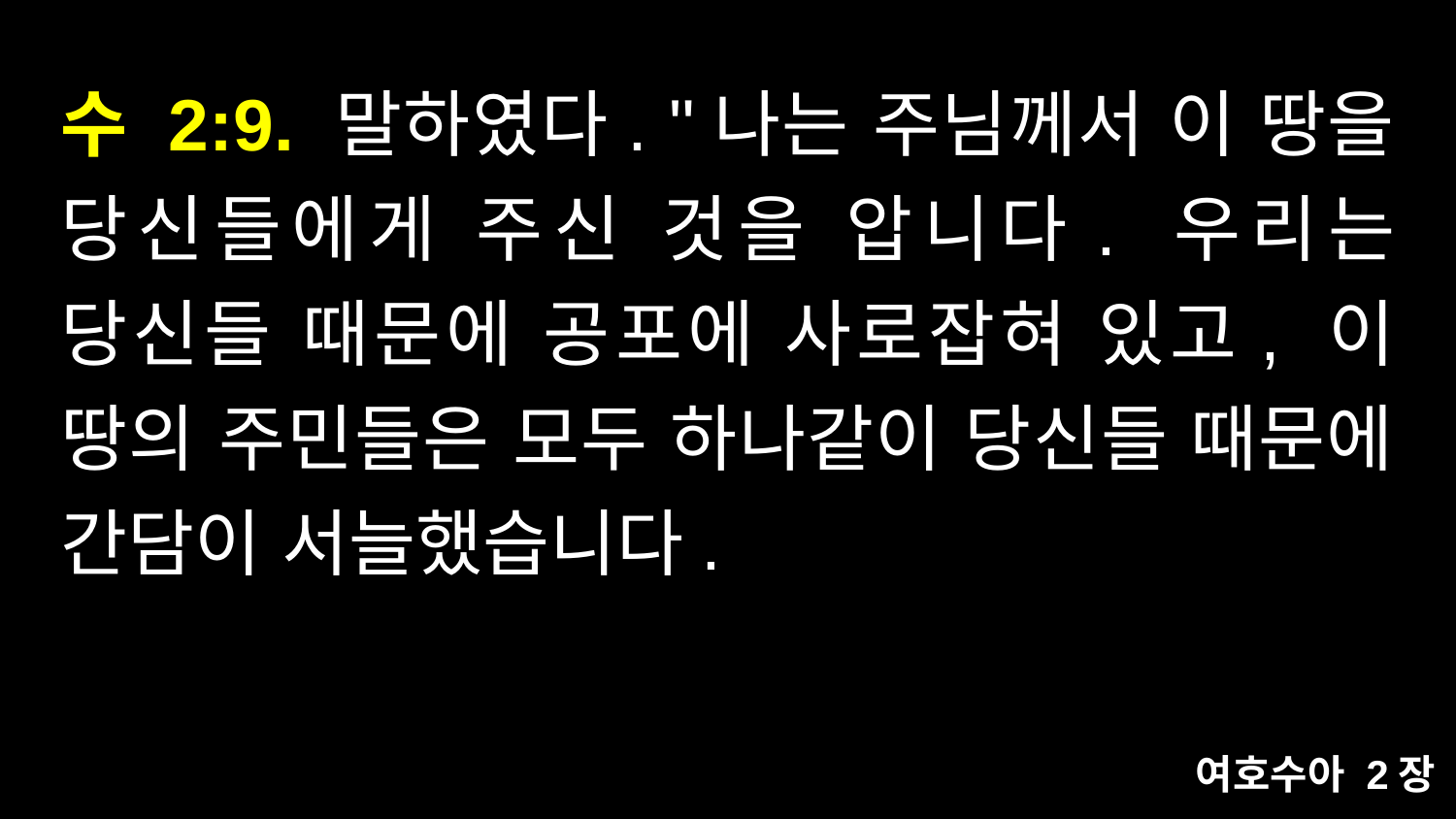

# 수 2:9. 말하였다. "나는 주님께서 이 땅을 당신들에게 주신 것을 압니다. 우리는 당신들 때문에 공포에 사로잡혀 있고, 이 땅의 주민들은 모두 하나같이 당신들 때문에 간담이 서늘했습니다.
여호수아 2장